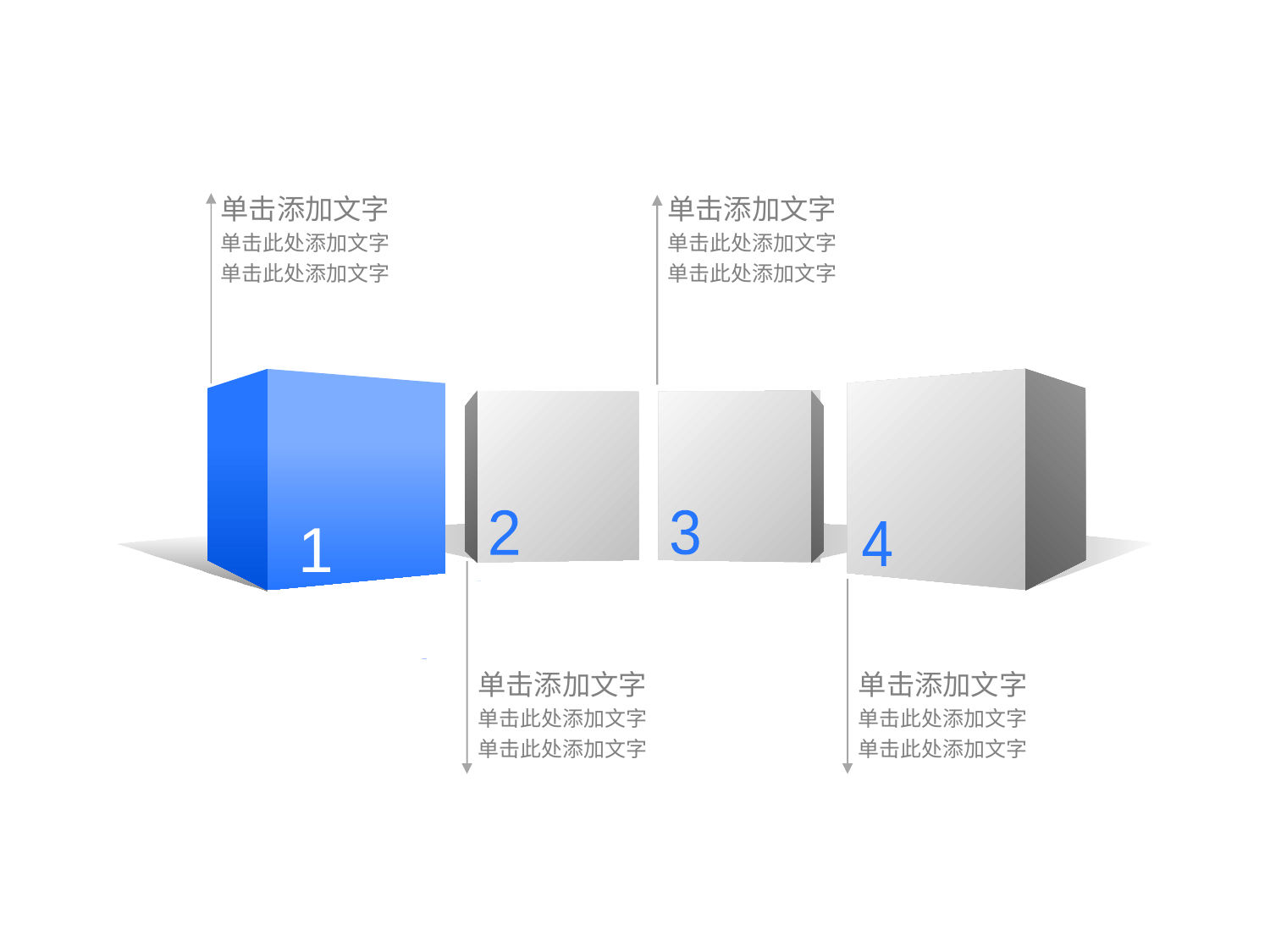

单击添加文字
单击此处添加文字
单击此处添加文字
单击添加文字
单击此处添加文字
单击此处添加文字

1

2
3
4

单击添加文字
单击此处添加文字
单击此处添加文字
单击添加文字
单击此处添加文字
单击此处添加文字